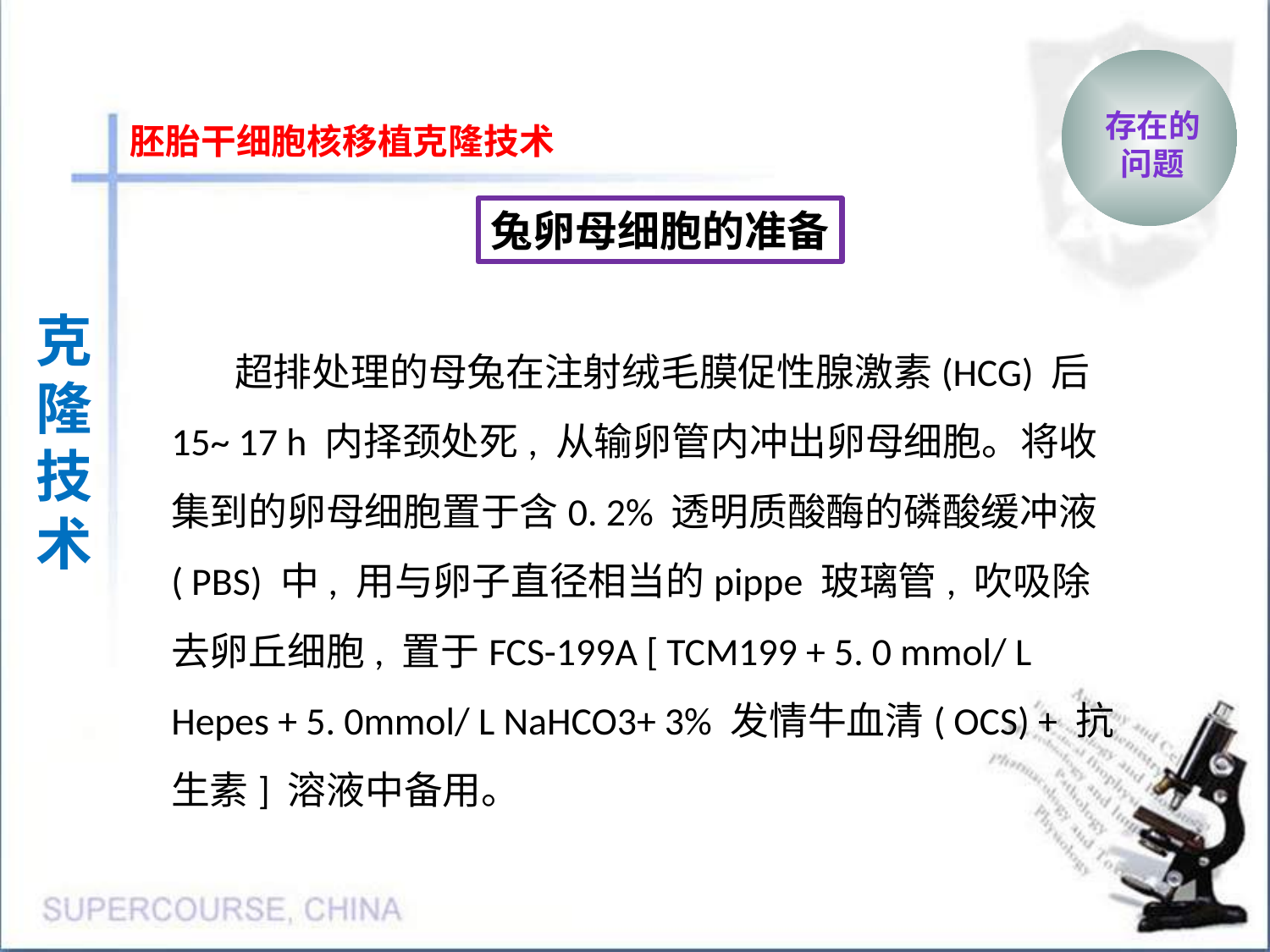

克隆
案例

存在的
问题
胚胎干细胞核移植克隆技术
兔卵母细胞的准备
克隆
技术
超排处理的母兔在注射绒毛膜促性腺激素(HCG) 后15~ 17 h 内择颈处死, 从输卵管内冲出卵母细胞。将收集到的卵母细胞置于含0. 2% 透明质酸酶的磷酸缓冲液( PBS) 中, 用与卵子直径相当的pippe 玻璃管, 吹吸除去卵丘细胞, 置于FCS-199A [ TCM199 + 5. 0 mmol/ L Hepes + 5. 0mmol/ L NaHCO3+ 3% 发情牛血清( OCS) + 抗生素] 溶液中备用。